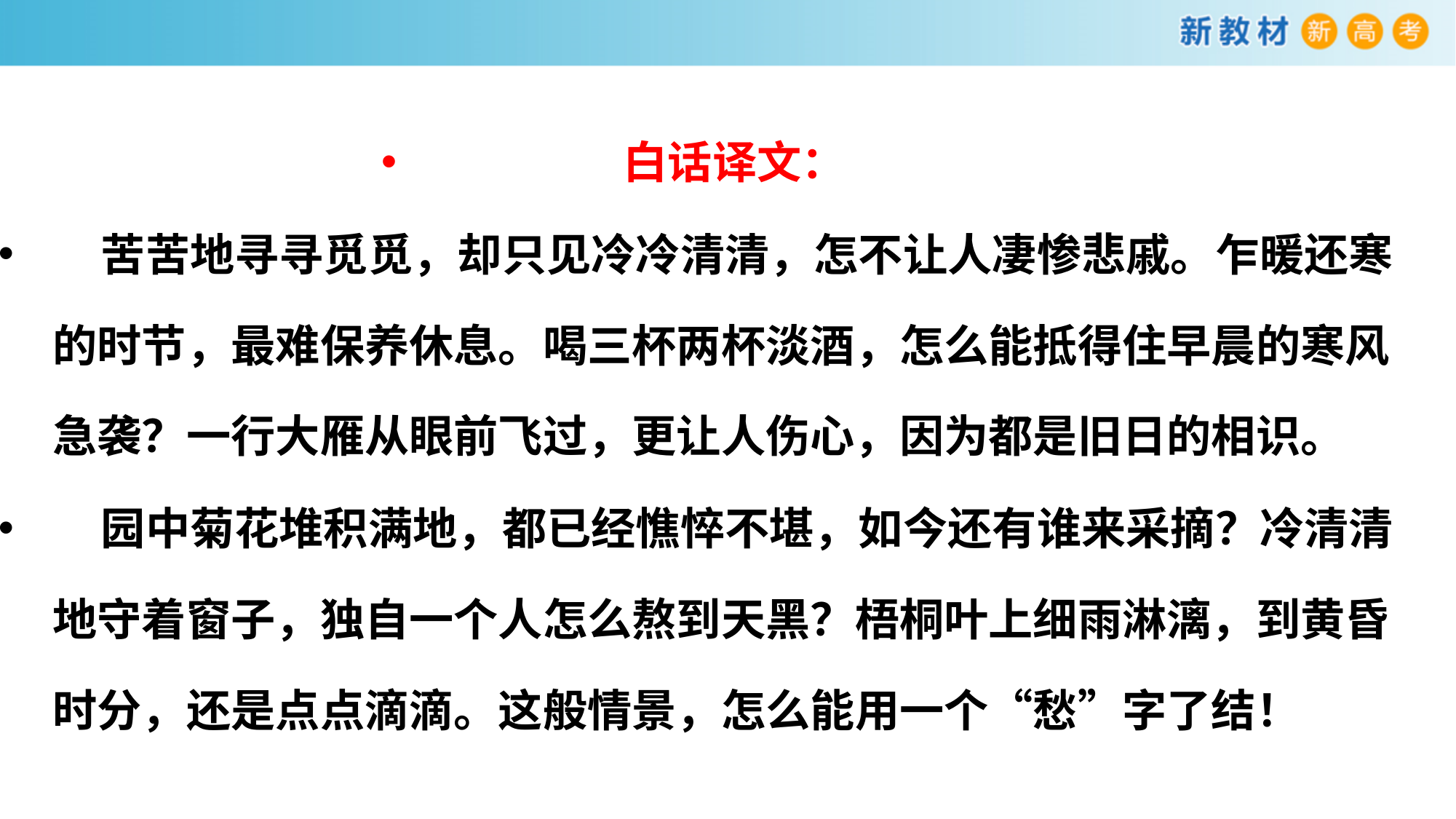

白话译文：
    苦苦地寻寻觅觅，却只见冷冷清清，怎不让人凄惨悲戚。乍暖还寒的时节，最难保养休息。喝三杯两杯淡酒，怎么能抵得住早晨的寒风急袭？一行大雁从眼前飞过，更让人伤心，因为都是旧日的相识。
    园中菊花堆积满地，都已经憔悴不堪，如今还有谁来采摘？冷清清地守着窗子，独自一个人怎么熬到天黑？梧桐叶上细雨淋漓，到黄昏时分，还是点点滴滴。这般情景，怎么能用一个“愁”字了结！